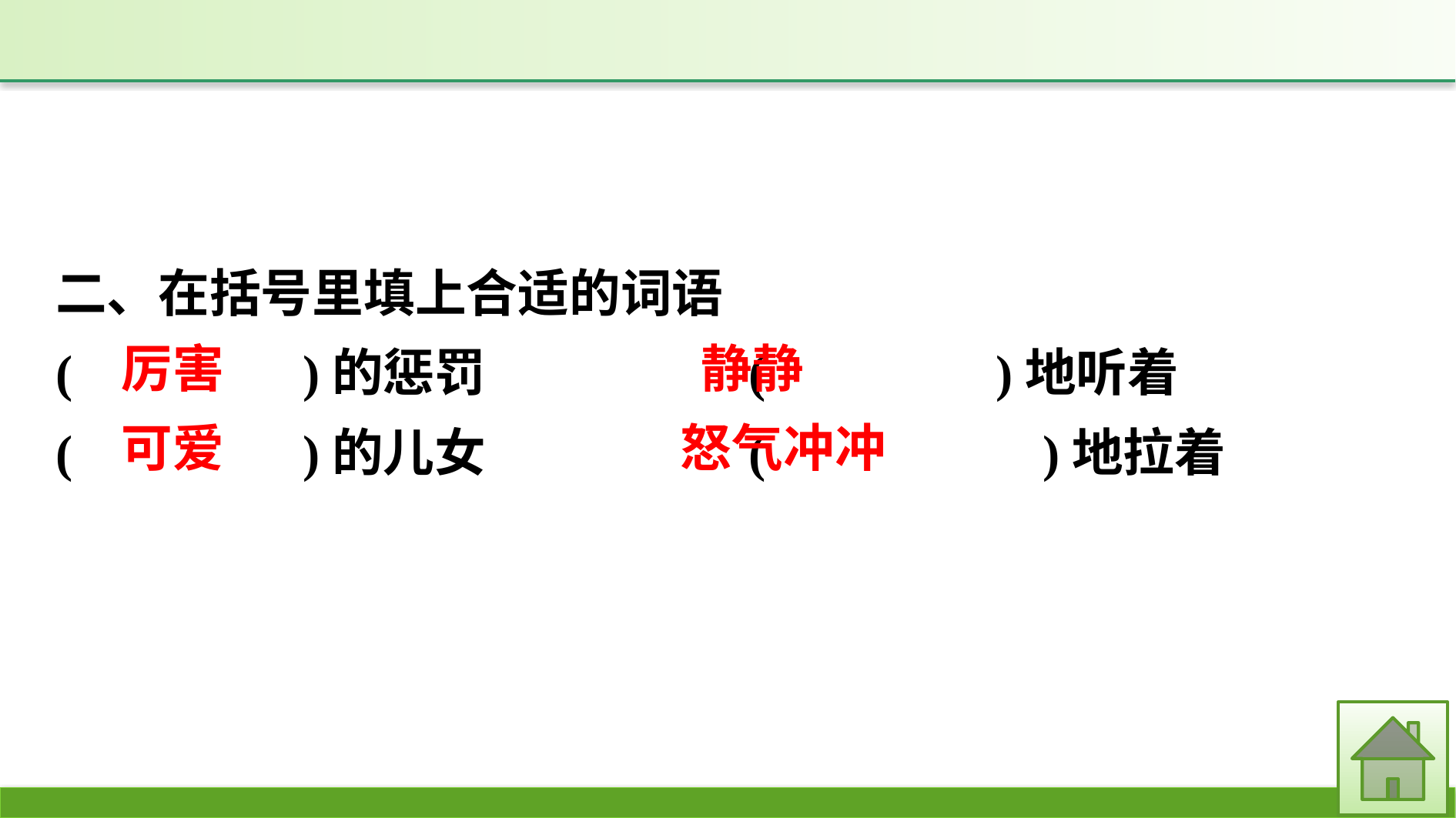

二、在括号里填上合适的词语
(　　　　)的惩罚　　　	(　　　　)地听着
(　　　　)的儿女			(　　　　    )地拉着
静静
厉害
可爱
怒气冲冲